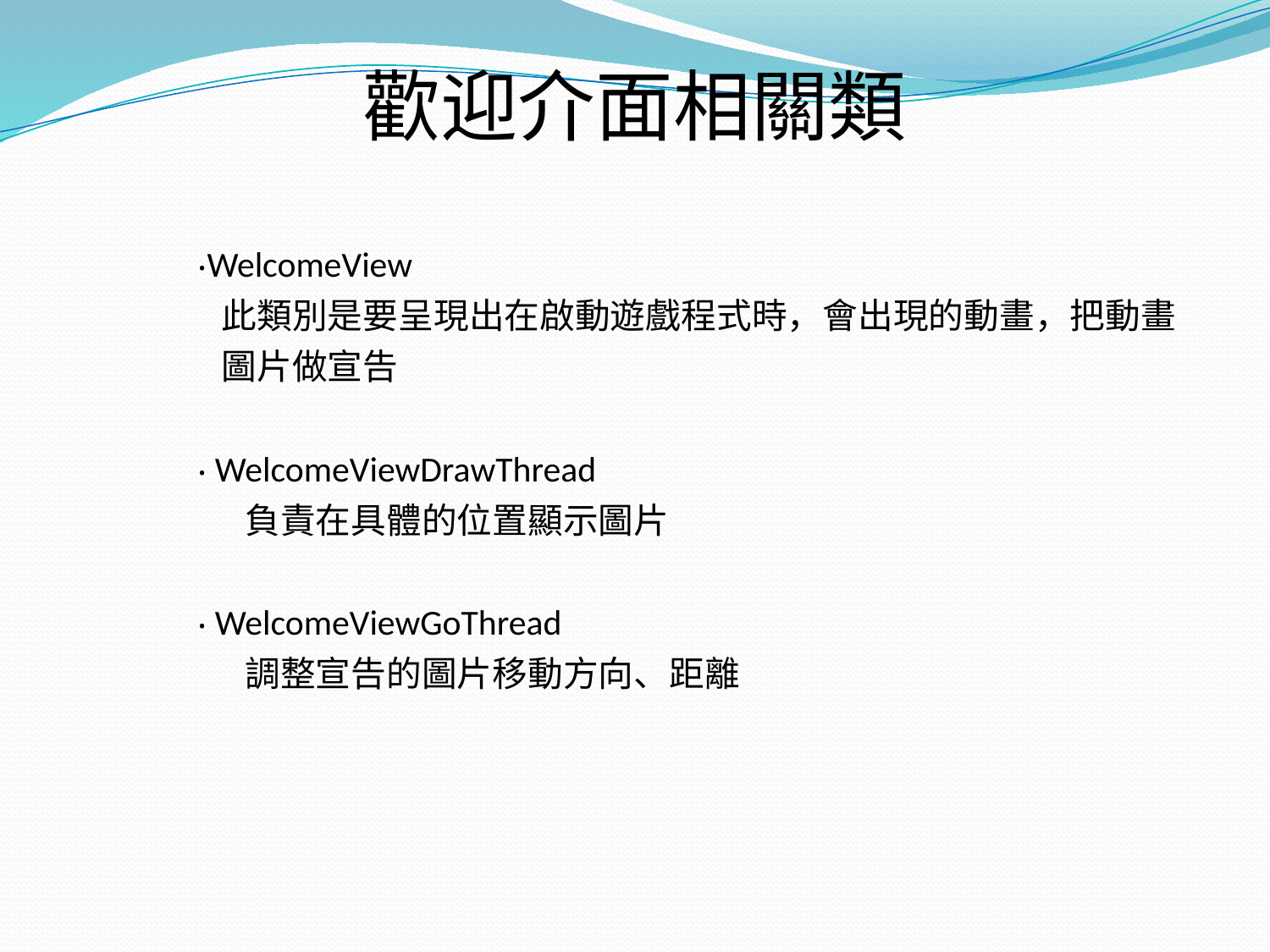

歡迎介面相關類

‧WelcomeView
  此類別是要呈現出在啟動遊戲程式時，會出現的動畫，把動畫
  圖片做宣告

‧ WelcomeViewDrawThread
     負責在具體的位置顯示圖片

‧ WelcomeViewGoThread
     調整宣告的圖片移動方向、距離